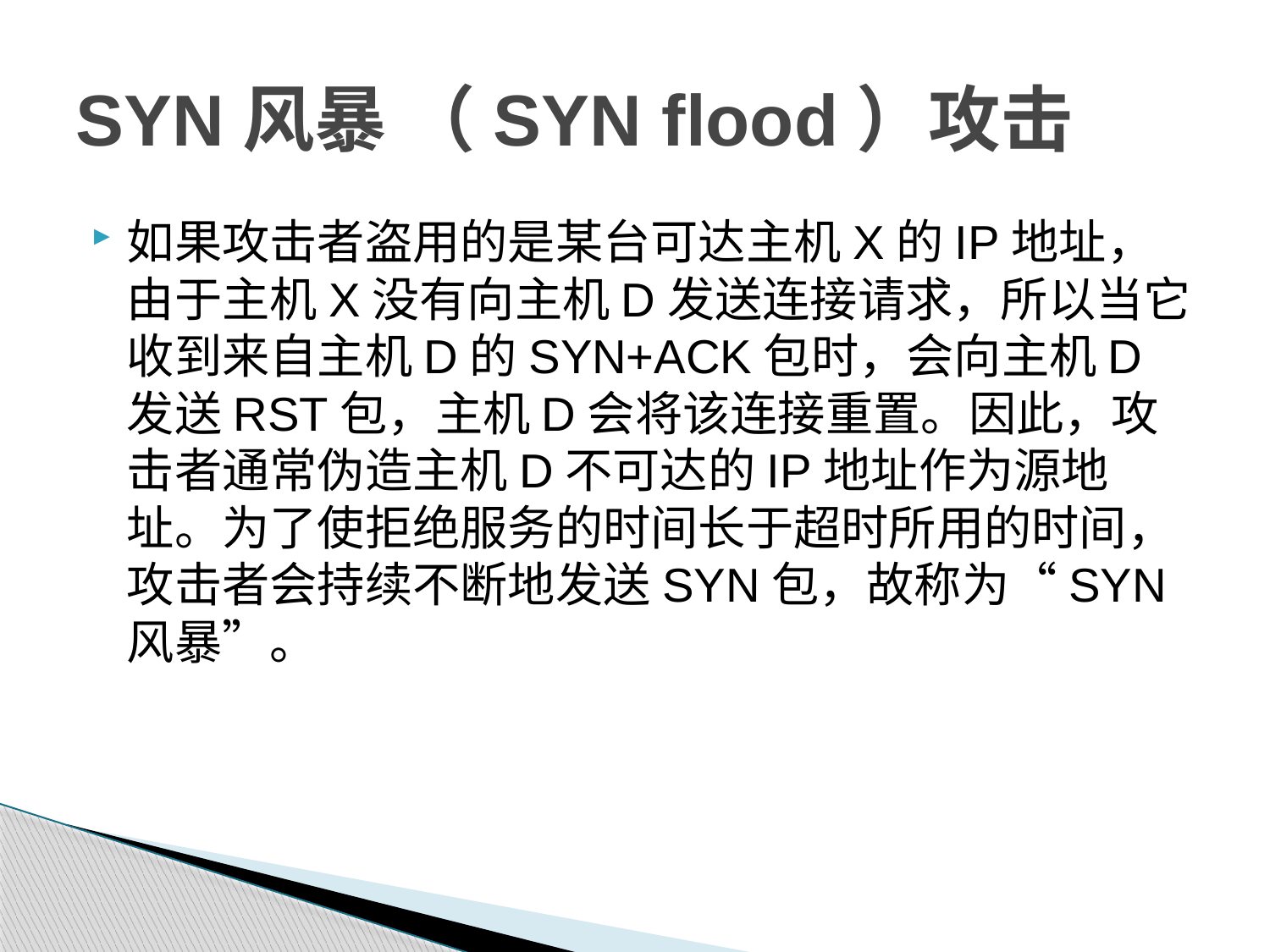

# SYN风暴 （SYN flood）攻击
如果攻击者盗用的是某台可达主机X的IP地址，由于主机X没有向主机D发送连接请求，所以当它收到来自主机D的SYN+ACK包时，会向主机D发送RST包，主机D会将该连接重置。因此，攻击者通常伪造主机D不可达的IP地址作为源地址。为了使拒绝服务的时间长于超时所用的时间，攻击者会持续不断地发送SYN包，故称为“SYN风暴”。